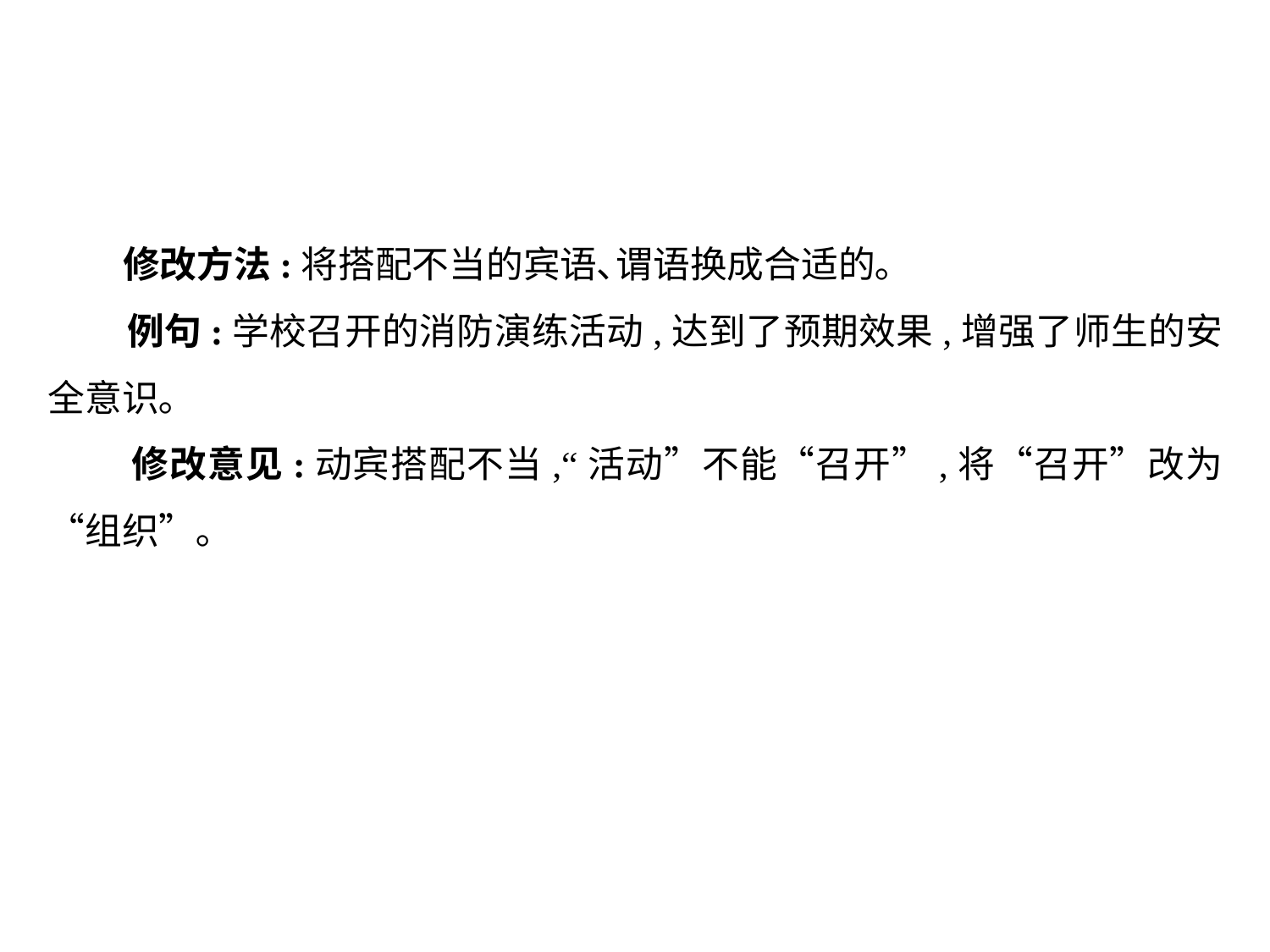

修改方法:将搭配不当的宾语､谓语换成合适的｡
        例句:学校召开的消防演练活动,达到了预期效果,增强了师生的安全意识｡
        修改意见:动宾搭配不当,“活动”不能“召开”,将“召开”改为“组织”｡